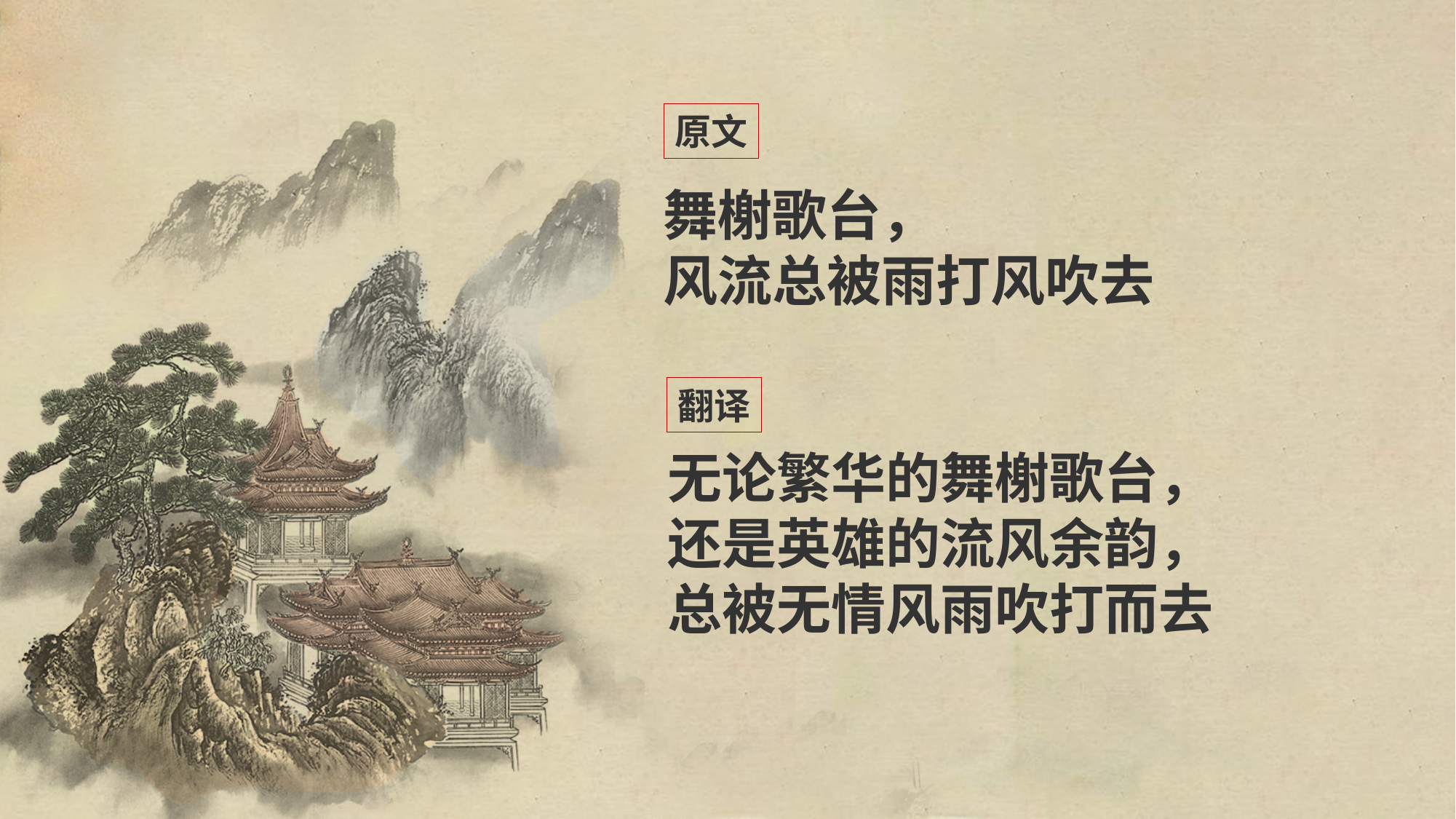

原文
舞榭歌台，
风流总被雨打风吹去
翻译
无论繁华的舞榭歌台，
还是英雄的流风余韵，
总被无情风雨吹打而去